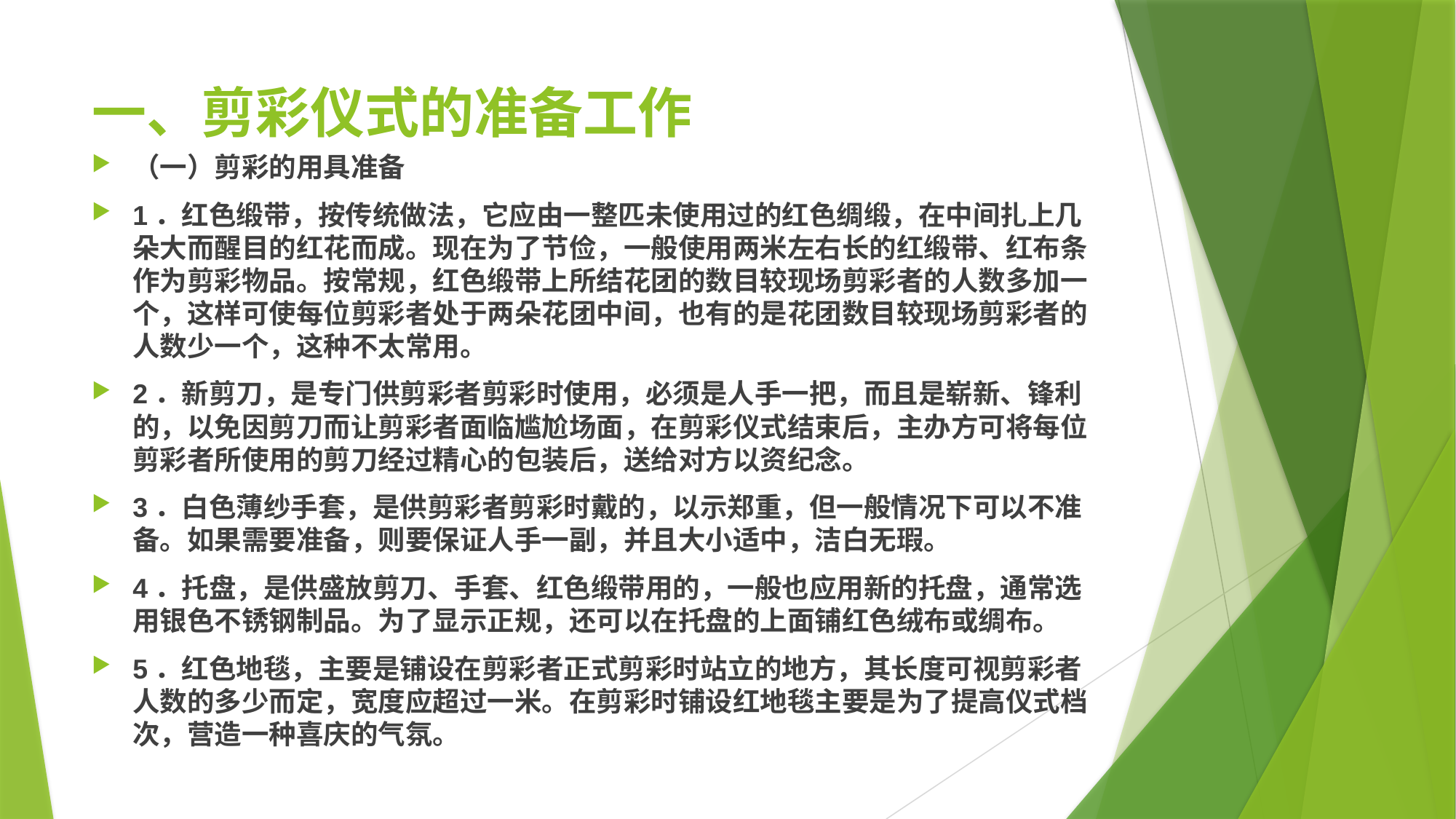

# 一、剪彩仪式的准备工作
（一）剪彩的用具准备
1．红色缎带，按传统做法，它应由一整匹未使用过的红色绸缎，在中间扎上几朵大而醒目的红花而成。现在为了节俭，一般使用两米左右长的红缎带、红布条作为剪彩物品。按常规，红色缎带上所结花团的数目较现场剪彩者的人数多加一个，这样可使每位剪彩者处于两朵花团中间，也有的是花团数目较现场剪彩者的人数少一个，这种不太常用。
2．新剪刀，是专门供剪彩者剪彩时使用，必须是人手一把，而且是崭新、锋利的，以免因剪刀而让剪彩者面临尴尬场面，在剪彩仪式结束后，主办方可将每位剪彩者所使用的剪刀经过精心的包装后，送给对方以资纪念。
3．白色薄纱手套，是供剪彩者剪彩时戴的，以示郑重，但一般情况下可以不准备。如果需要准备，则要保证人手一副，并且大小适中，洁白无瑕。
4．托盘，是供盛放剪刀、手套、红色缎带用的，一般也应用新的托盘，通常选用银色不锈钢制品。为了显示正规，还可以在托盘的上面铺红色绒布或绸布。
5．红色地毯，主要是铺设在剪彩者正式剪彩时站立的地方，其长度可视剪彩者人数的多少而定，宽度应超过一米。在剪彩时铺设红地毯主要是为了提高仪式档次，营造一种喜庆的气氛。